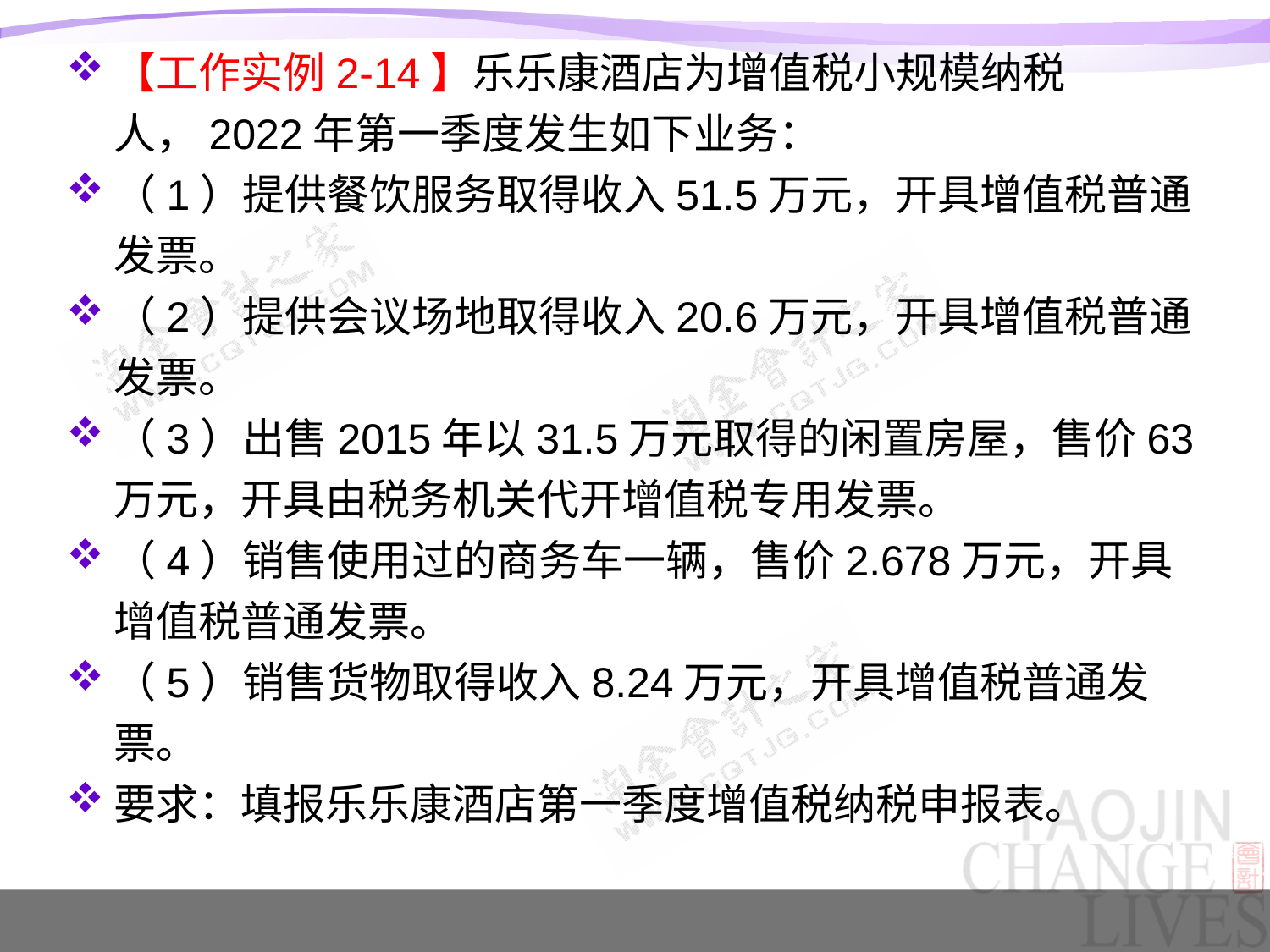

【工作实例2-14】乐乐康酒店为增值税小规模纳税人，2022年第一季度发生如下业务：
（1）提供餐饮服务取得收入51.5万元，开具增值税普通发票。
（2）提供会议场地取得收入20.6万元，开具增值税普通发票。
（3）出售2015年以31.5万元取得的闲置房屋，售价63万元，开具由税务机关代开增值税专用发票。
（4）销售使用过的商务车一辆，售价2.678万元，开具增值税普通发票。
（5）销售货物取得收入8.24万元，开具增值税普通发票。
要求：填报乐乐康酒店第一季度增值税纳税申报表。

#